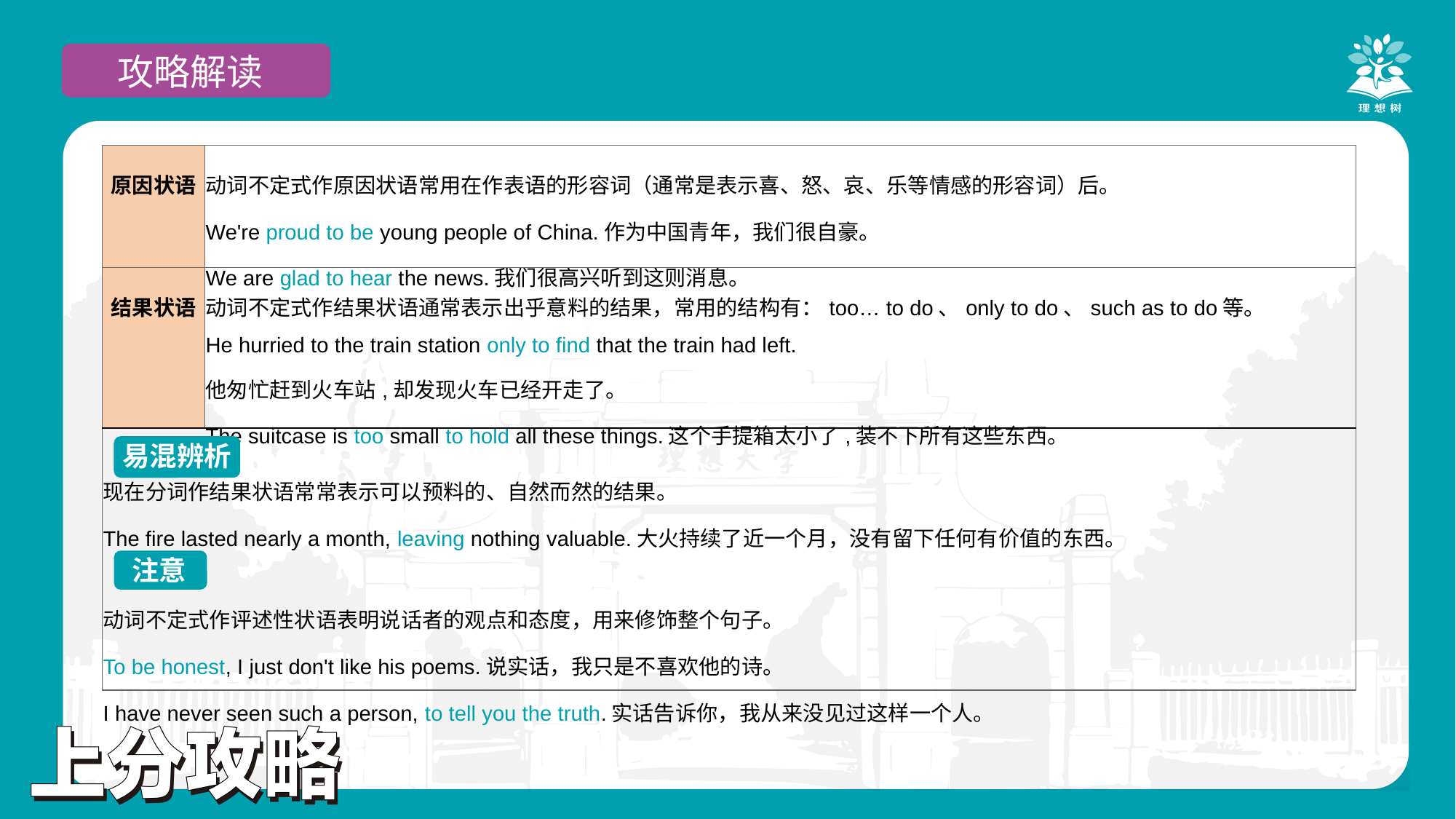

攻略解读
| 原因状语 | 动词不定式作原因状语常用在作表语的形容词（通常是表示喜、怒、哀、乐等情感的形容词）后。 We're proud to be young people of China.作为中国青年，我们很自豪。 We are glad to hear the news.我们很高兴听到这则消息。 |
| --- | --- |
| 结果状语 | 动词不定式作结果状语通常表示出乎意料的结果，常用的结构有：too… to do、only to do、such as to do等。 He hurried to the train station only to find that the train had left. 他匆忙赶到火车站,却发现火车已经开走了。 The suitcase is too small to hold all these things.这个手提箱太小了,装不下所有这些东西。 |
| 现在分词作结果状语常常表示可以预料的、自然而然的结果。 The fire lasted nearly a month, leaving nothing valuable.大火持续了近一个月，没有留下任何有价值的东西。 动词不定式作评述性状语表明说话者的观点和态度，用来修饰整个句子。 To be honest, I just don't like his poems.说实话，我只是不喜欢他的诗。 I have never seen such a person, to tell you the truth.实话告诉你，我从来没见过这样一个人。 |  |
易混辨析

注意